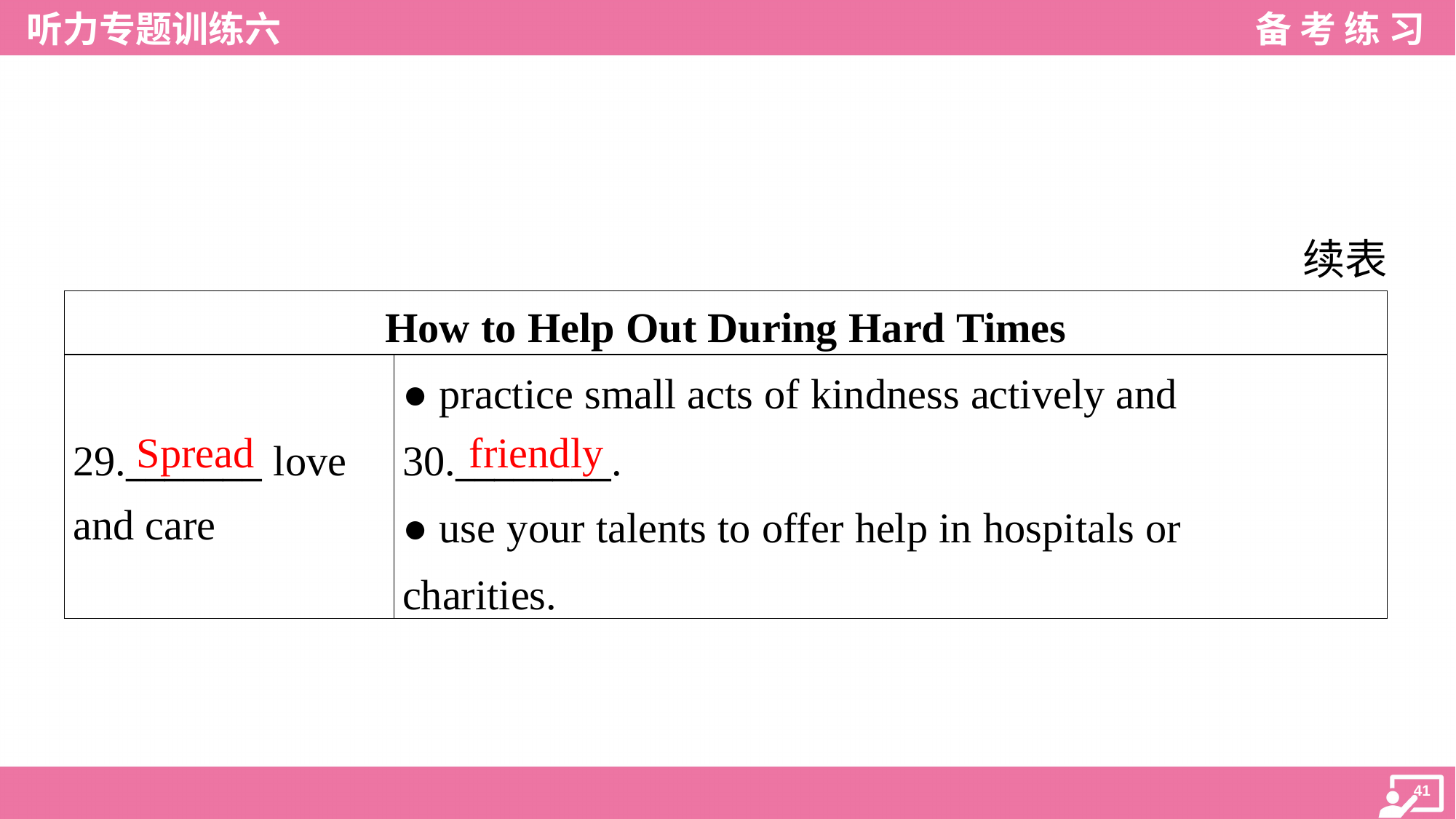

续表
| How to Help Out During Hard Times |  |
| --- | --- |
| 29.\_\_\_\_\_\_\_ love and care | ● practice small acts of kindness actively and 30.\_\_\_\_\_\_\_\_. ● use your talents to offer help in hospitals or charities. |
friendly
Spread